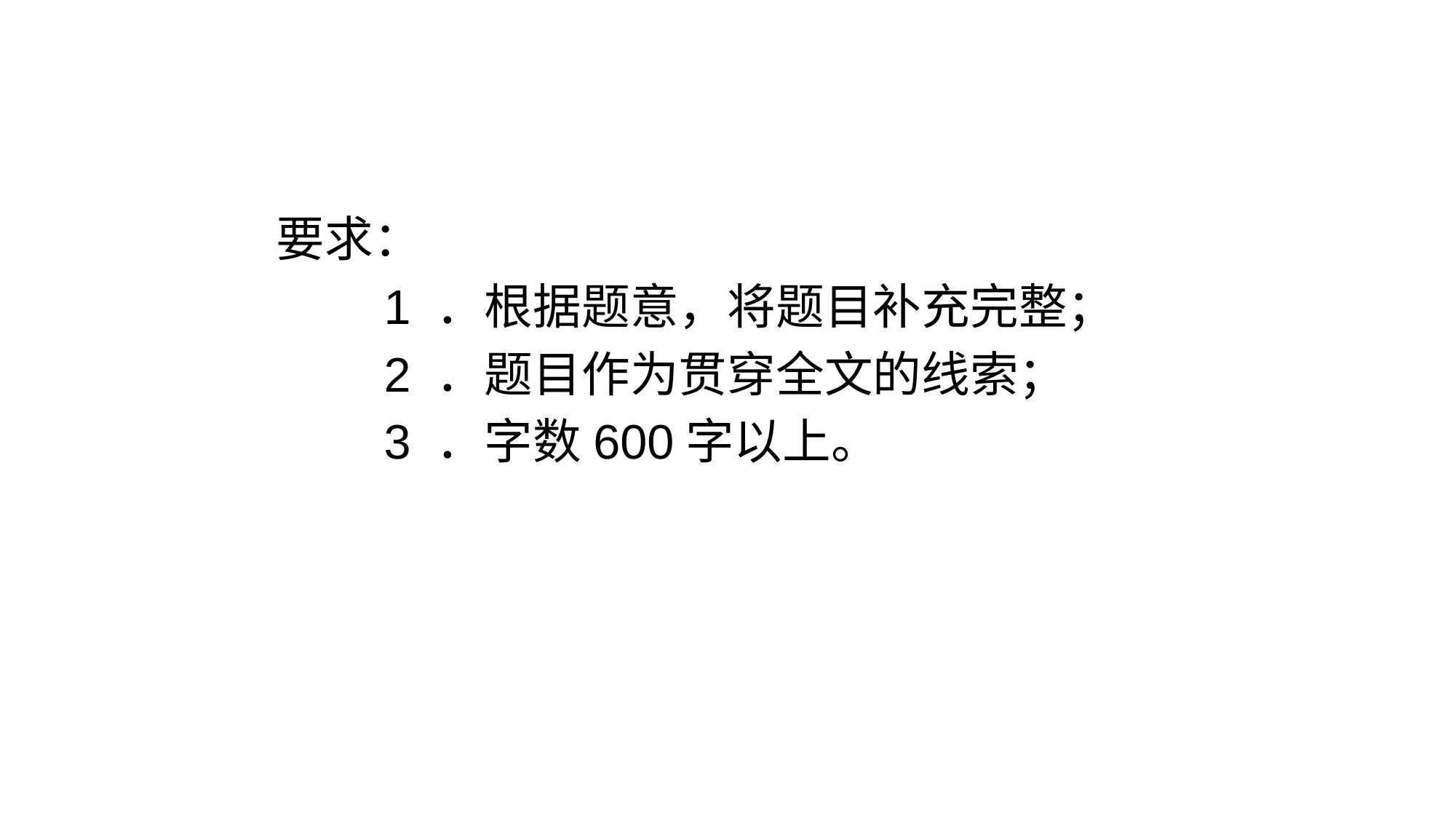

#
要求：
        1 ．根据题意，将题目补充完整；
        2 ．题目作为贯穿全文的线索；
        3 ．字数600字以上。